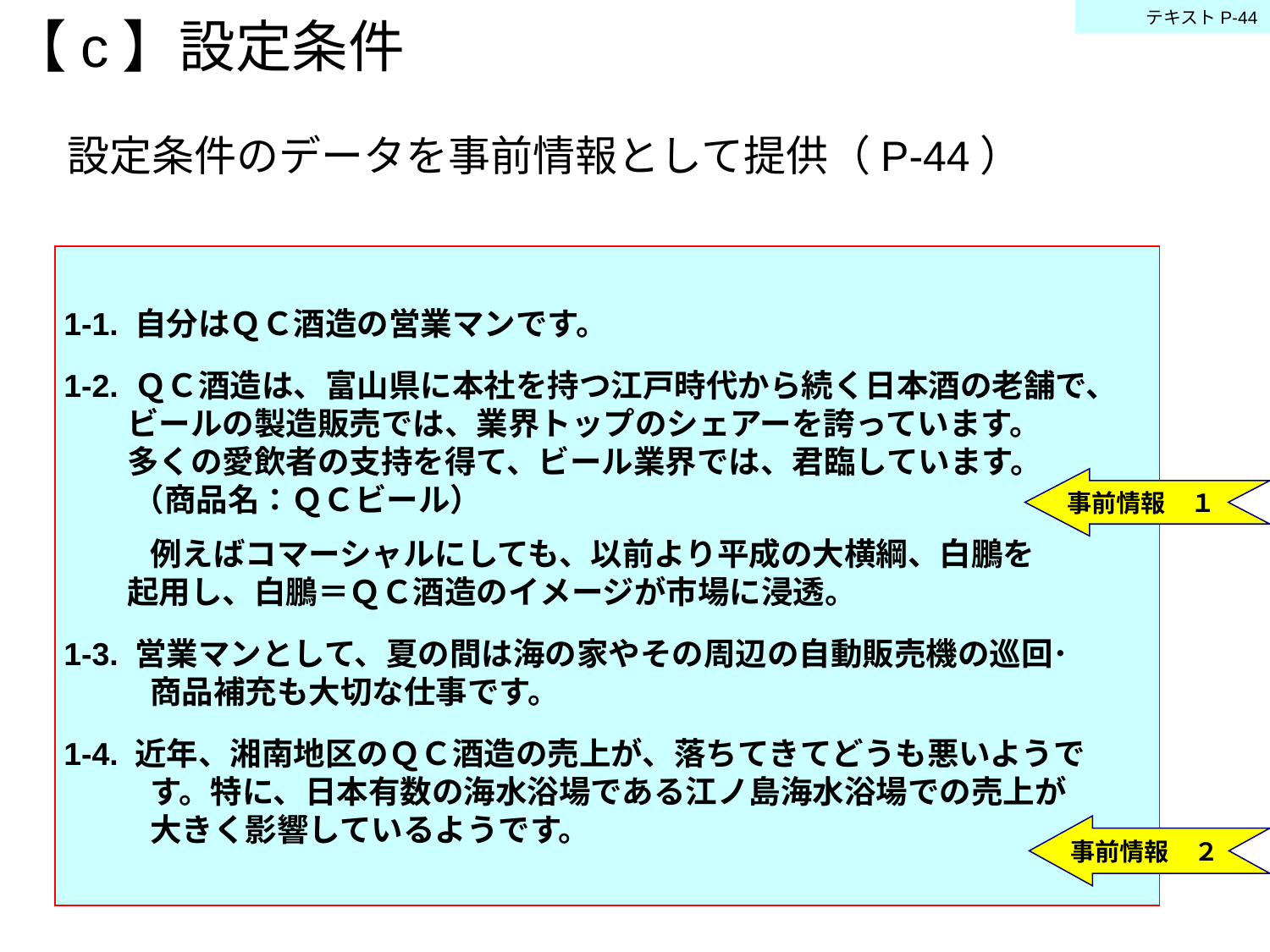

テキストP-44
【c】設定条件
設定条件のデータを事前情報として提供（P-44）
 1-1. 自分はＱＣ酒造の営業マンです。
 1-2. ＱＣ酒造は、富山県に本社を持つ江戸時代から続く日本酒の老舗で、
         ビールの製造販売では、業界トップのシェアーを誇っています。
         多くの愛飲者の支持を得て、ビール業界では、君臨しています。
　　  （商品名：ＱＣビール）
　　　例えばコマーシャルにしても、以前より平成の大横綱、白鵬を
         起用し、白鵬＝ＱＣ酒造のイメージが市場に浸透。
 1-3. 営業マンとして、夏の間は海の家やその周辺の自動販売機の巡回･
　　　商品補充も大切な仕事です。
 1-4. 近年、湘南地区のＱＣ酒造の売上が、落ちてきてどうも悪いようで
　　　す。特に、日本有数の海水浴場である江ノ島海水浴場での売上が
　　　大きく影響しているようです。
事前情報　１
事前情報　２